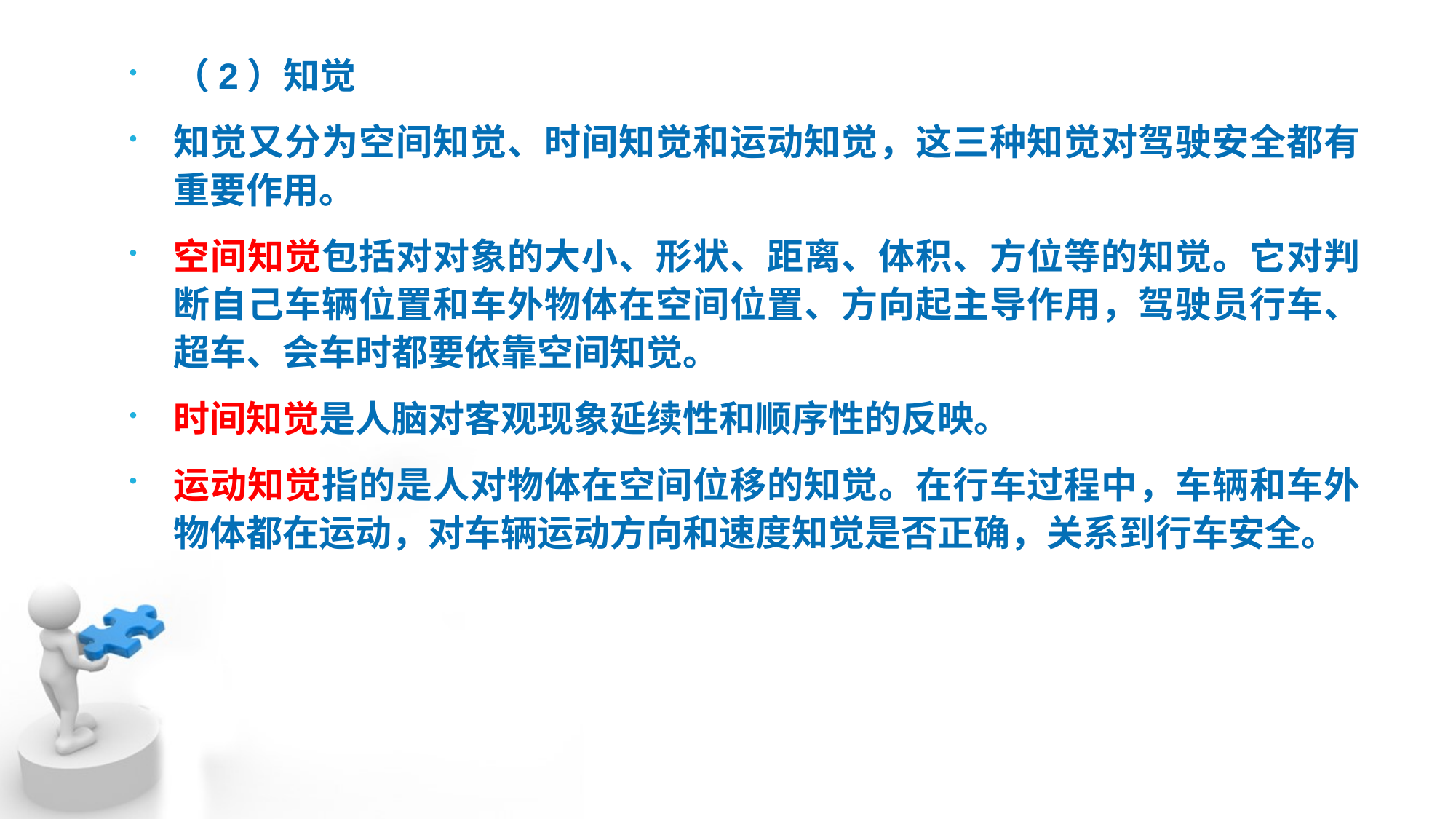

（2）知觉
知觉又分为空间知觉、时间知觉和运动知觉，这三种知觉对驾驶安全都有重要作用。
空间知觉包括对对象的大小、形状、距离、体积、方位等的知觉。它对判断自己车辆位置和车外物体在空间位置、方向起主导作用，驾驶员行车、超车、会车时都要依靠空间知觉。
时间知觉是人脑对客观现象延续性和顺序性的反映。
运动知觉指的是人对物体在空间位移的知觉。在行车过程中，车辆和车外物体都在运动，对车辆运动方向和速度知觉是否正确，关系到行车安全。